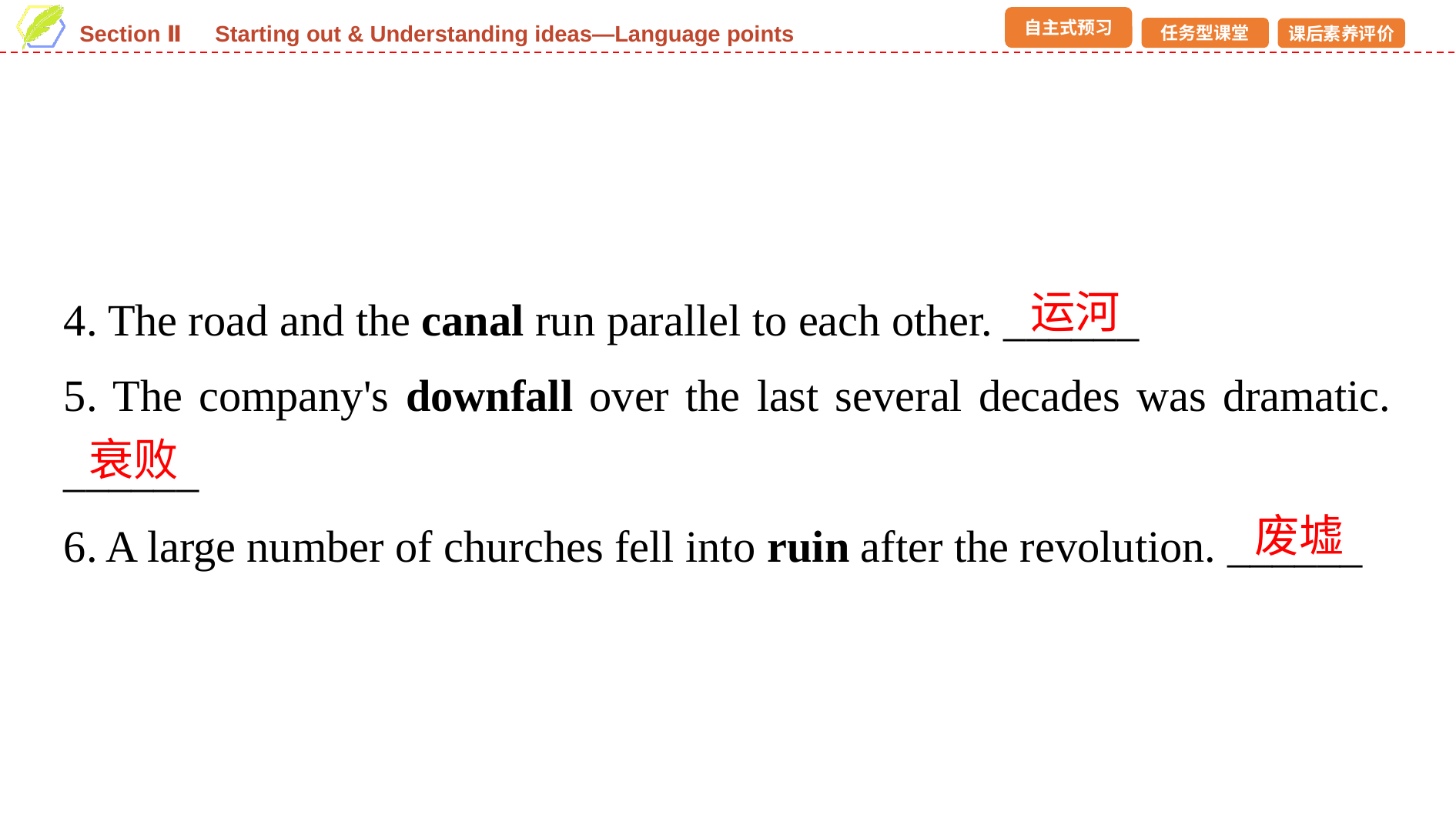

4. The road and the canal run parallel to each other. ______
5. The company's downfall over the last several decades was dramatic. ______
6. A large number of churches fell into ruin after the revolution. ______
运河
衰败
废墟